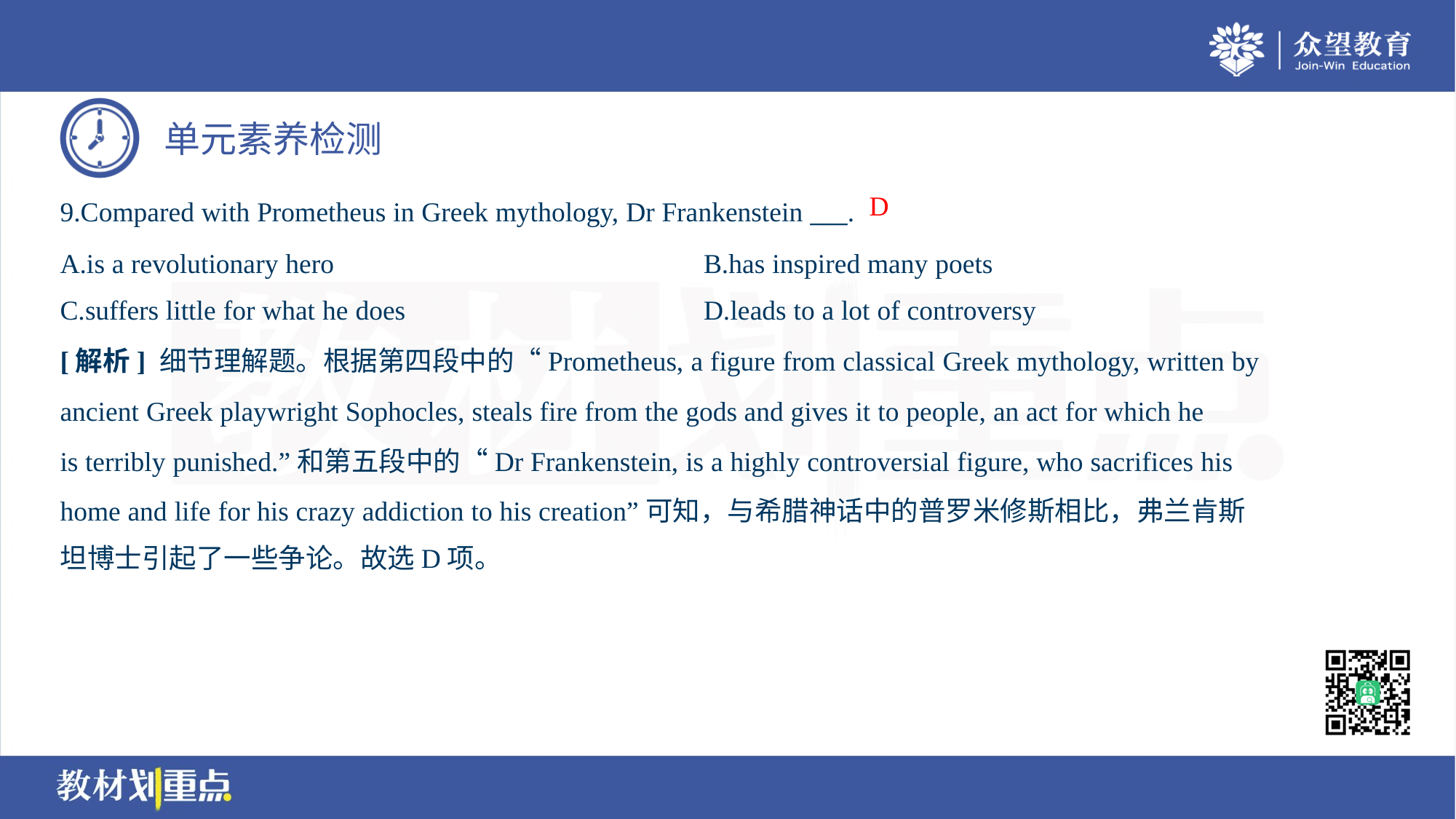

D
9.Compared with Prometheus in Greek mythology, Dr Frankenstein ___.
A.is a revolutionary hero	B.has inspired many poets
C.suffers little for what he does	D.leads to a lot of controversy
[解析] 细节理解题。根据第四段中的“Prometheus, a figure from classical Greek mythology, written by
ancient Greek playwright Sophocles, steals fire from the gods and gives it to people, an act for which he
is terribly punished.”和第五段中的“Dr Frankenstein, is a highly controversial figure, who sacrifices his
home and life for his crazy addiction to his creation”可知，与希腊神话中的普罗米修斯相比，弗兰肯斯
坦博士引起了一些争论。故选D项。